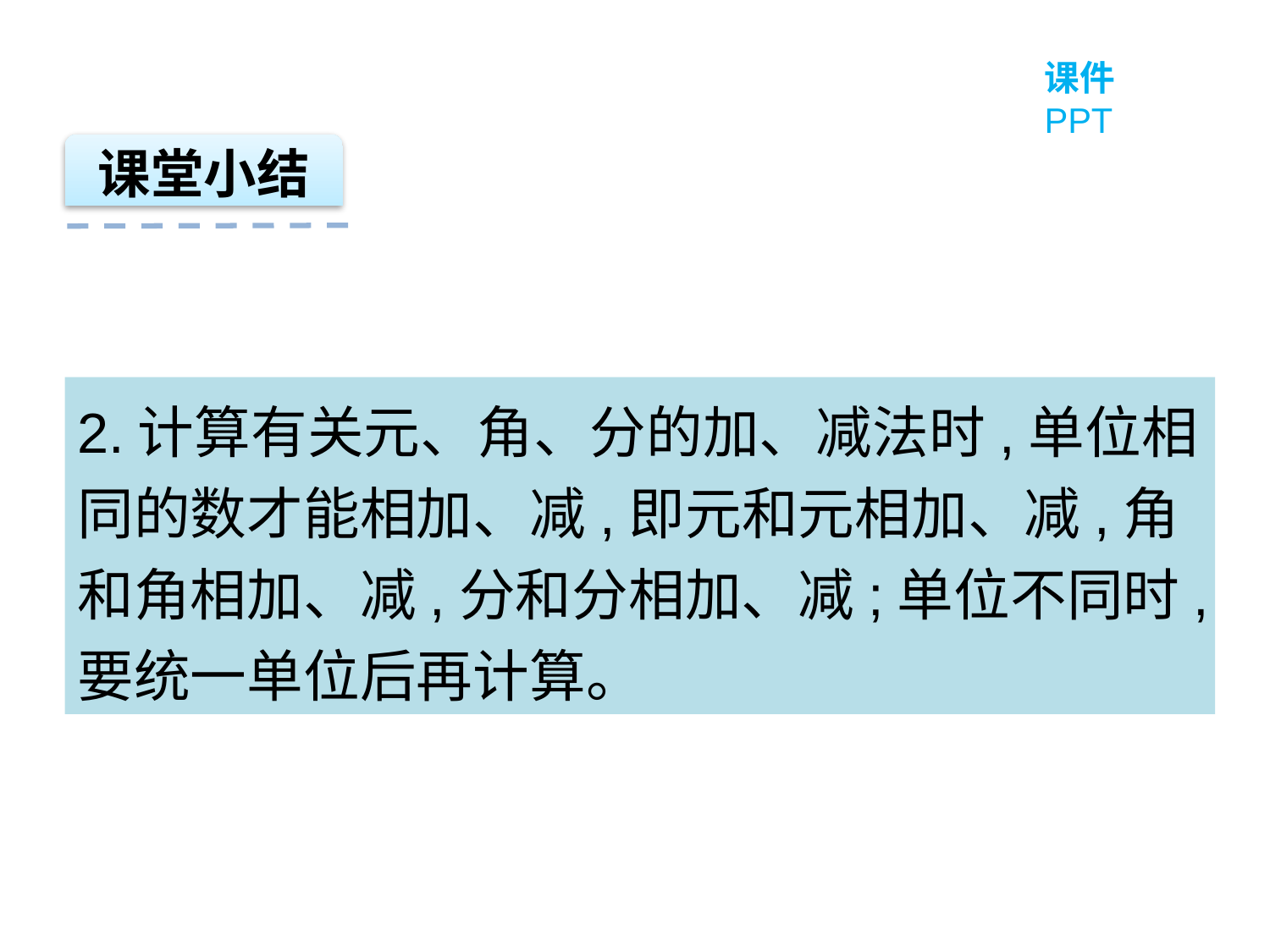

课堂小结
2.计算有关元、角、分的加、减法时,单位相同的数才能相加、减,即元和元相加、减,角和角相加、减,分和分相加、减;单位不同时,要统一单位后再计算。